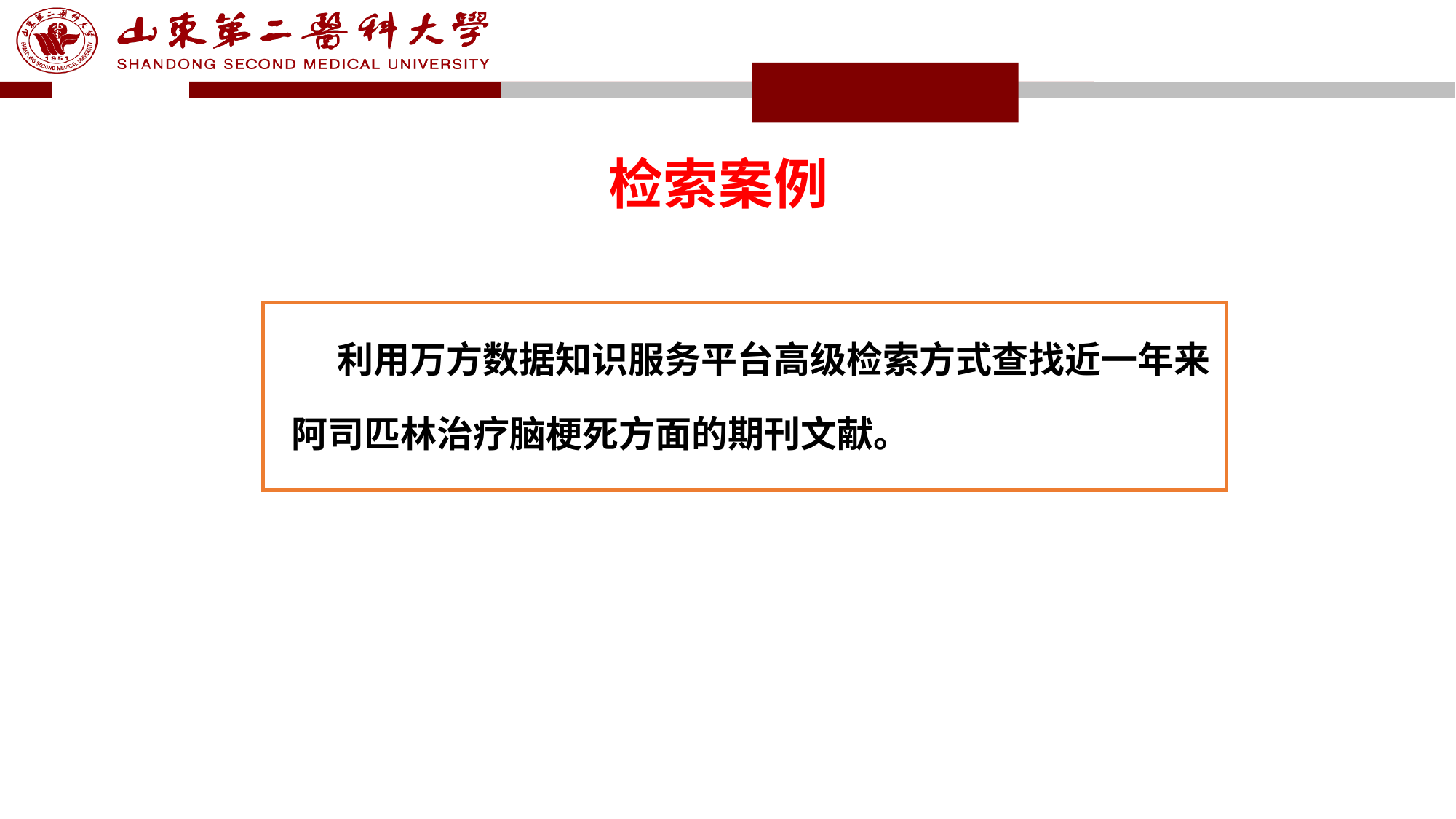

# 检索案例
       利用万方数据知识服务平台高级检索方式查找近一年来阿司匹林治疗脑梗死方面的期刊文献。